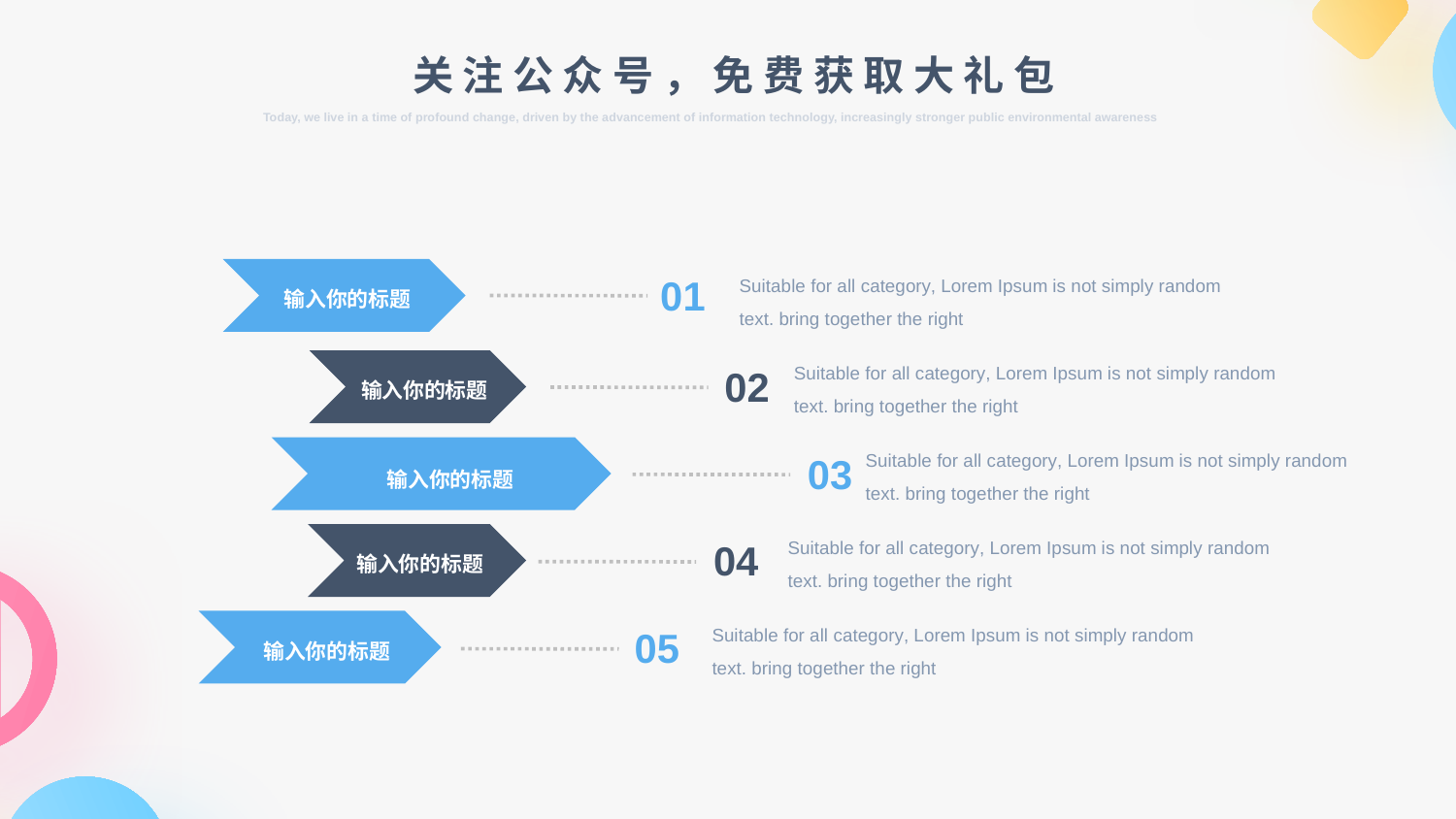

关注公众号，免费获取大礼包
Today, we live in a time of profound change, driven by the advancement of information technology, increasingly stronger public environmental awareness
Suitable for all category, Lorem Ipsum is not simply random text. bring together the right

01
输入你的标题
Suitable for all category, Lorem Ipsum is not simply random text. bring together the right

02
输入你的标题
Suitable for all category, Lorem Ipsum is not simply random text. bring together the right

03
输入你的标题
Suitable for all category, Lorem Ipsum is not simply random text. bring together the right

04
输入你的标题
Suitable for all category, Lorem Ipsum is not simply random text. bring together the right

05
输入你的标题